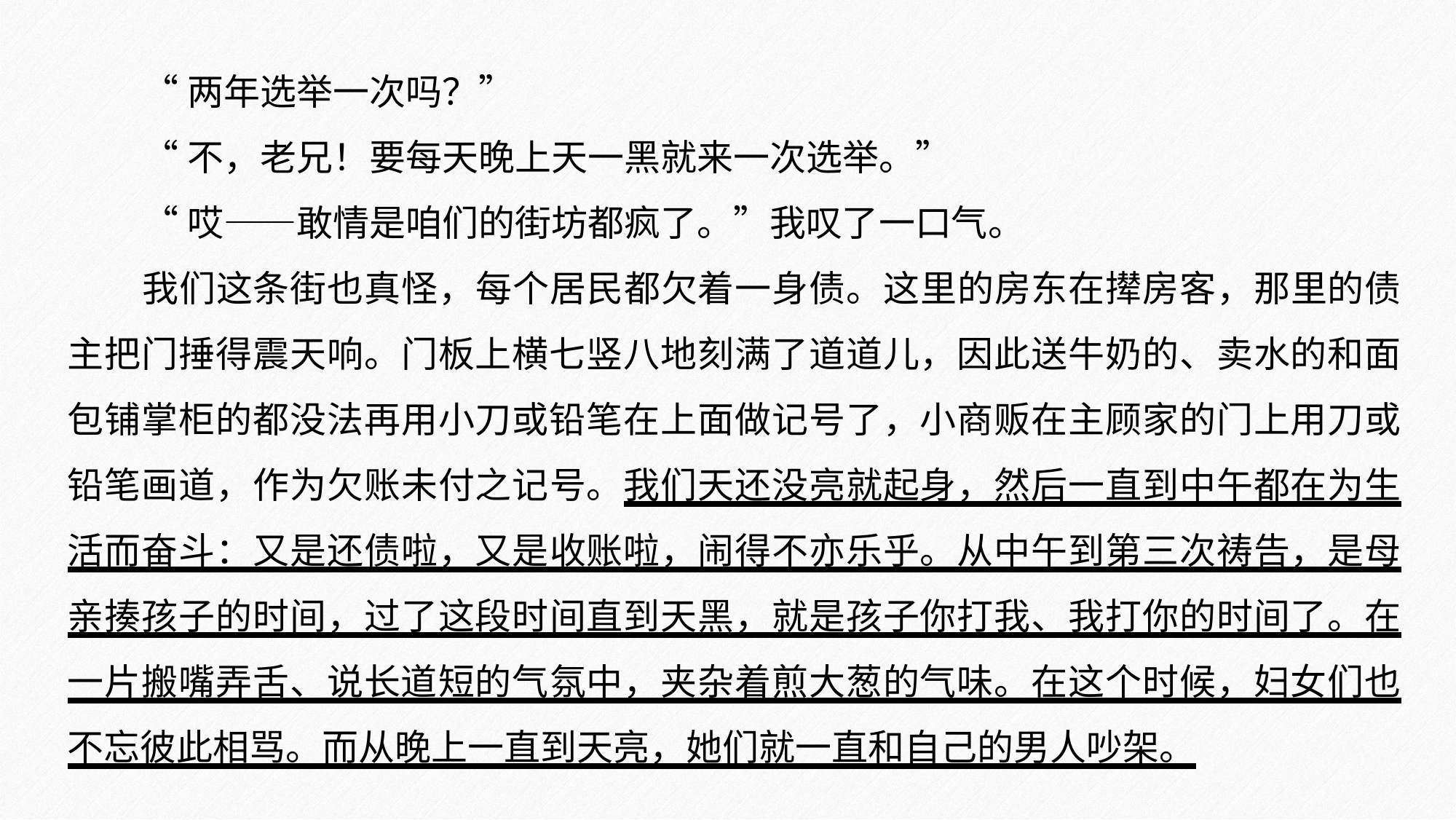

“两年选举一次吗？”
“不，老兄！要每天晚上天一黑就来一次选举。”
“哎——敢情是咱们的街坊都疯了。”我叹了一口气。
我们这条街也真怪，每个居民都欠着一身债。这里的房东在撵房客，那里的债主把门捶得震天响。门板上横七竖八地刻满了道道儿，因此送牛奶的、卖水的和面包铺掌柜的都没法再用小刀或铅笔在上面做记号了，小商贩在主顾家的门上用刀或铅笔画道，作为欠账未付之记号。我们天还没亮就起身，然后一直到中午都在为生活而奋斗：又是还债啦，又是收账啦，闹得不亦乐乎。从中午到第三次祷告，是母亲揍孩子的时间，过了这段时间直到天黑，就是孩子你打我、我打你的时间了。在一片搬嘴弄舌、说长道短的气氛中，夹杂着煎大葱的气味。在这个时候，妇女们也不忘彼此相骂。而从晚上一直到天亮，她们就一直和自己的男人吵架。